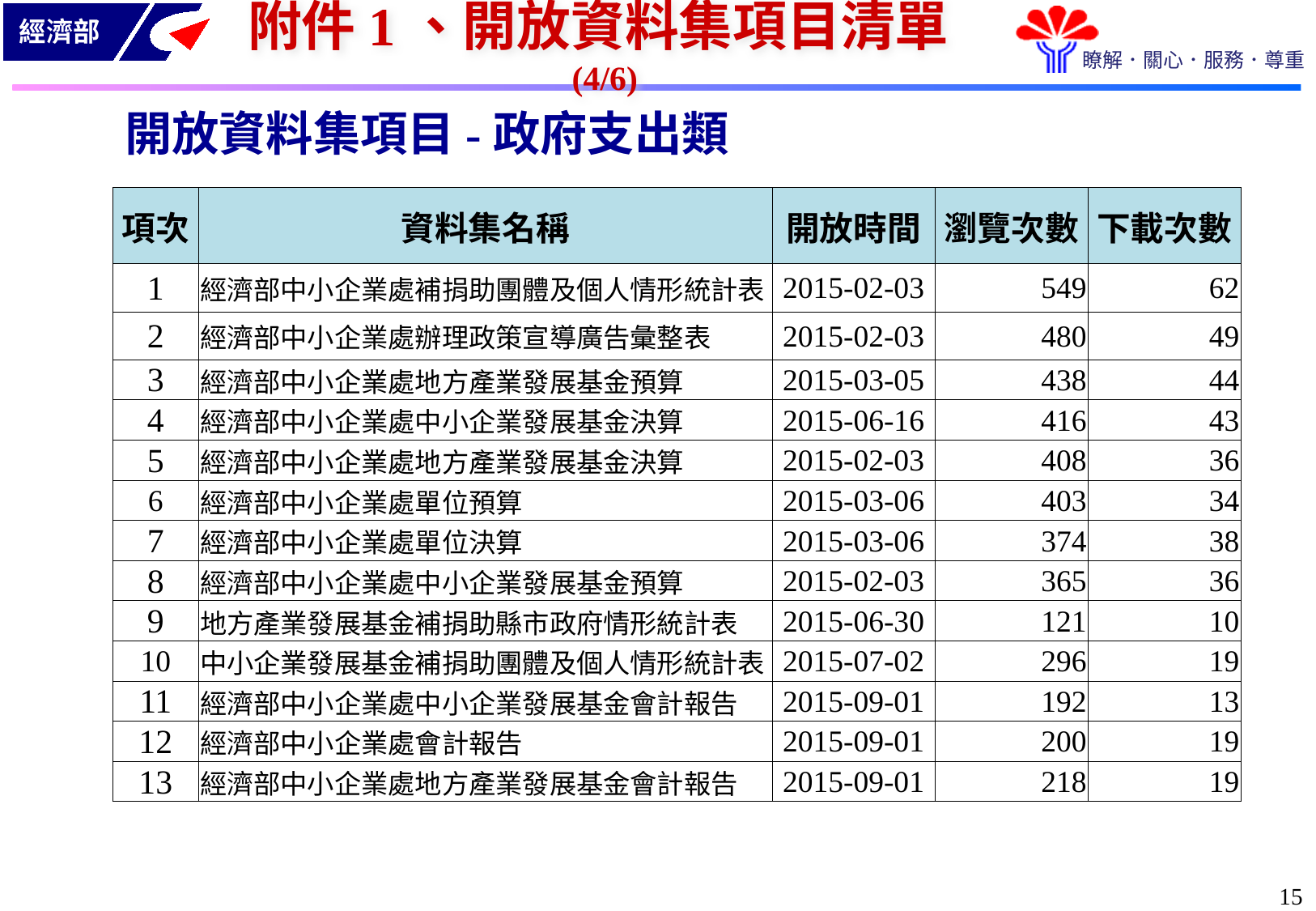

附件1、開放資料集項目清單(4/6)
開放資料集項目-政府支出類

| 項次 | 資料集名稱 | 開放時間 | 瀏覽次數 | 下載次數 |
| --- | --- | --- | --- | --- |
| 1 | 經濟部中小企業處補捐助團體及個人情形統計表 | 2015-02-03 | 549 | 62 |
| 2 | 經濟部中小企業處辦理政策宣導廣告彙整表 | 2015-02-03 | 480 | 49 |
| 3 | 經濟部中小企業處地方產業發展基金預算 | 2015-03-05 | 438 | 44 |
| 4 | 經濟部中小企業處中小企業發展基金決算 | 2015-06-16 | 416 | 43 |
| 5 | 經濟部中小企業處地方產業發展基金決算 | 2015-02-03 | 408 | 36 |
| 6 | 經濟部中小企業處單位預算 | 2015-03-06 | 403 | 34 |
| 7 | 經濟部中小企業處單位決算 | 2015-03-06 | 374 | 38 |
| 8 | 經濟部中小企業處中小企業發展基金預算 | 2015-02-03 | 365 | 36 |
| 9 | 地方產業發展基金補捐助縣市政府情形統計表 | 2015-06-30 | 121 | 10 |
| 10 | 中小企業發展基金補捐助團體及個人情形統計表 | 2015-07-02 | 296 | 19 |
| 11 | 經濟部中小企業處中小企業發展基金會計報告 | 2015-09-01 | 192 | 13 |
| 12 | 經濟部中小企業處會計報告 | 2015-09-01 | 200 | 19 |
| 13 | 經濟部中小企業處地方產業發展基金會計報告 | 2015-09-01 | 218 | 19 |
15